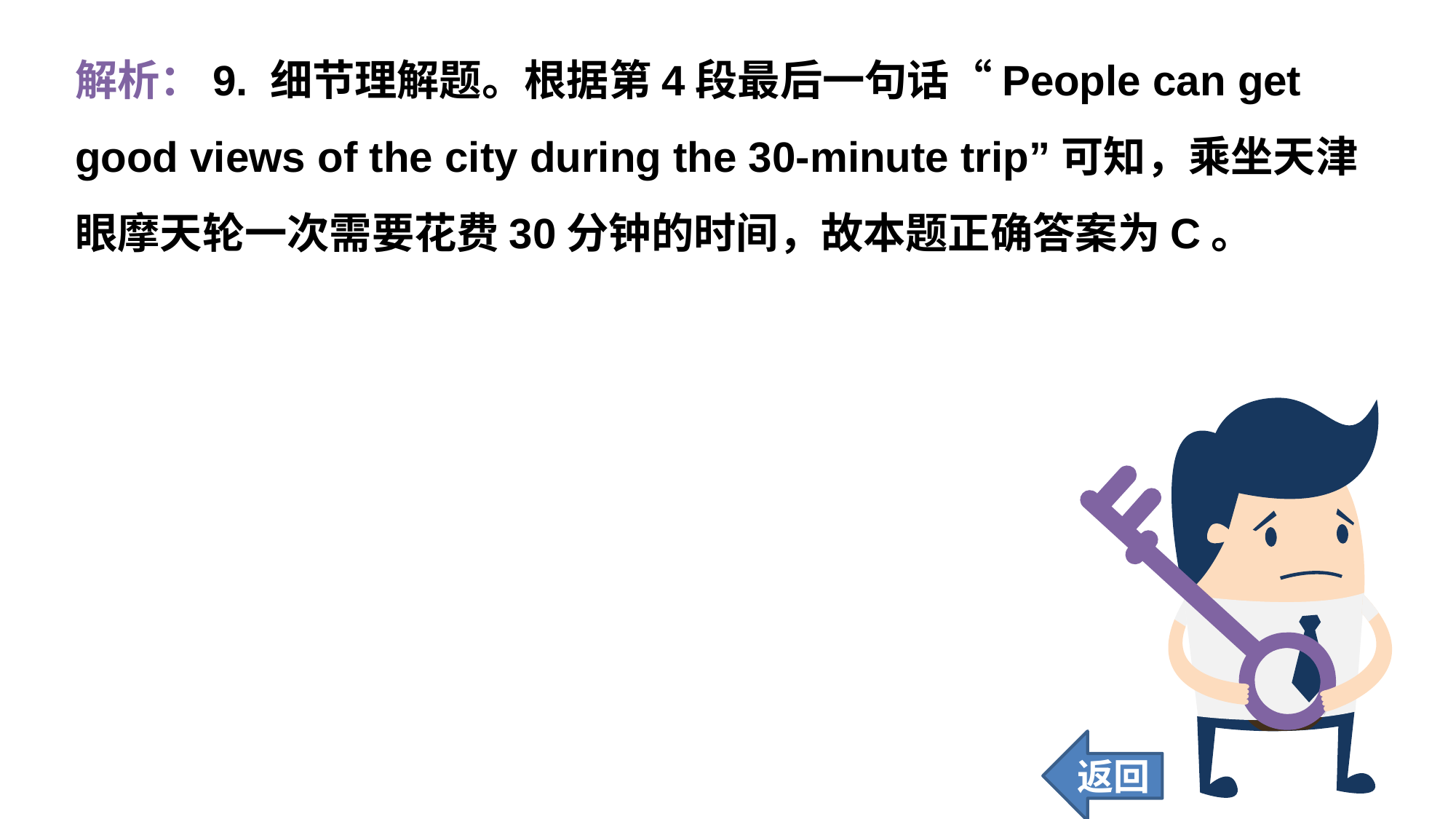

解析：9. 细节理解题。根据第4段最后一句话“People can get good views of the city during the 30-minute trip”可知，乘坐天津眼摩天轮一次需要花费30分钟的时间，故本题正确答案为C。

返回
178